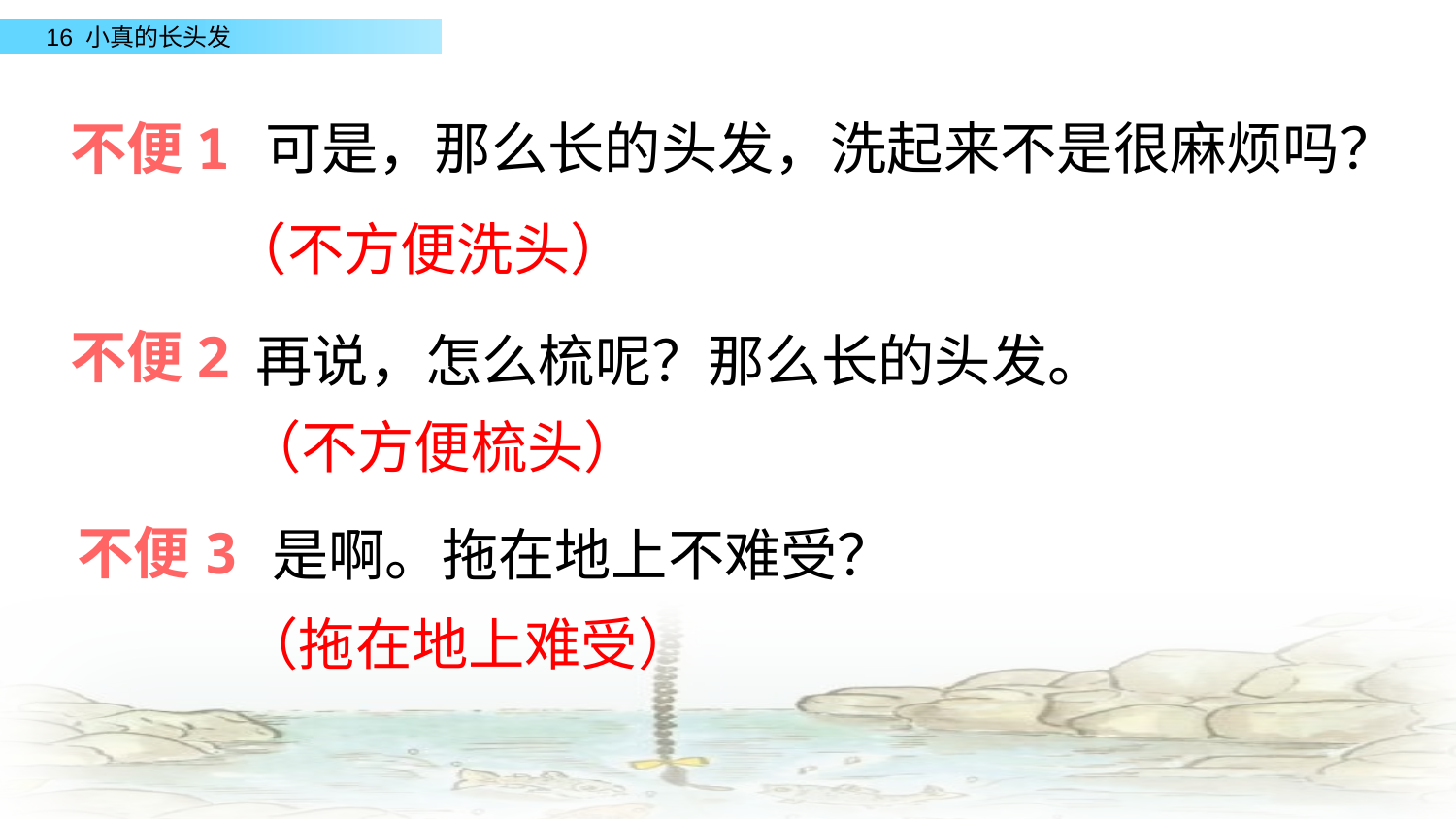

不便1
可是，那么长的头发，洗起来不是很麻烦吗？
（不方便洗头）
不便2
再说，怎么梳呢？那么长的头发。
（不方便梳头）
不便3
是啊。拖在地上不难受？
（拖在地上难受）